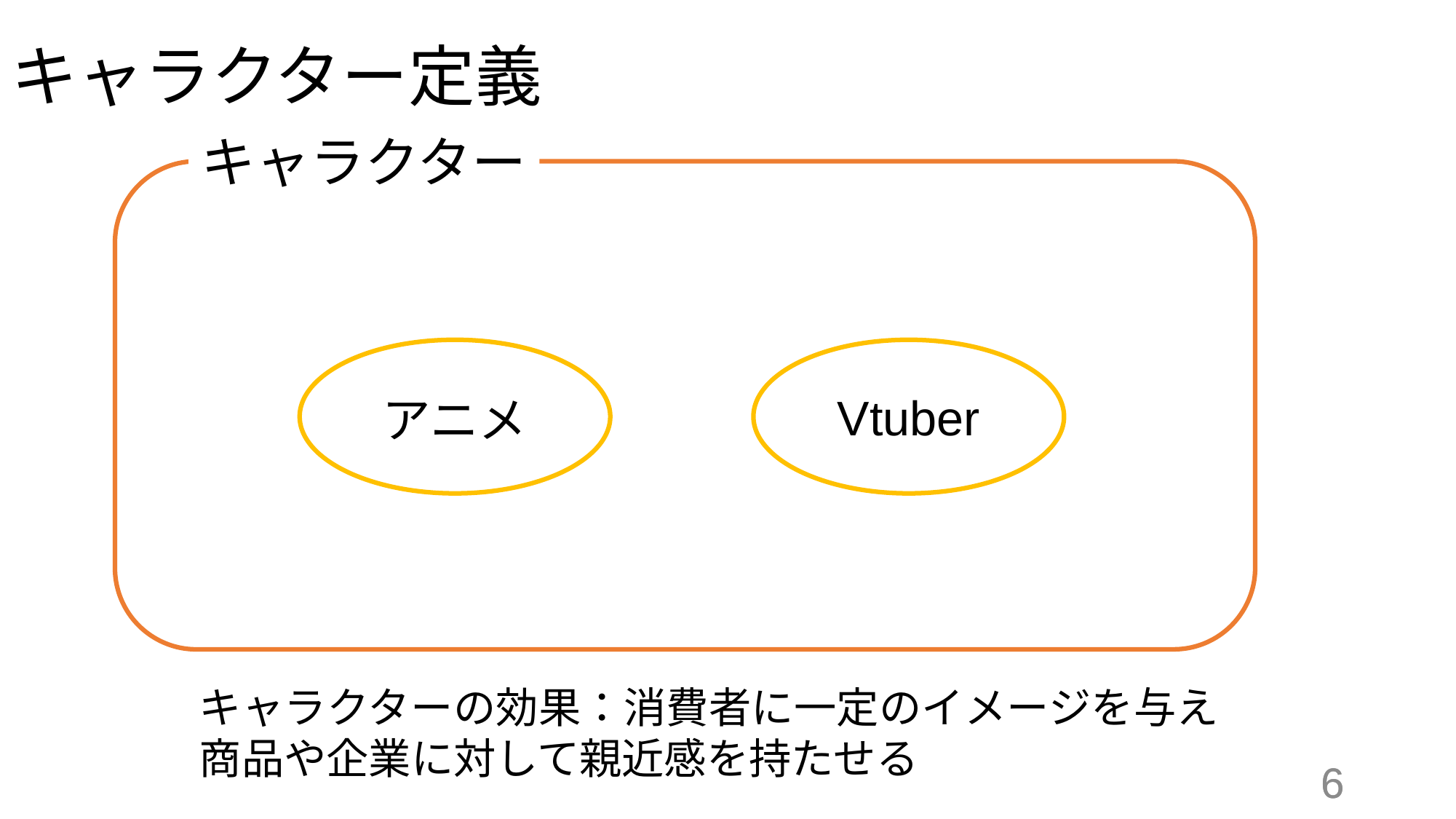

# キャラクター定義
キャラクター

Vtuber
アニメ
キャラクターの効果：消費者に一定のイメージを与え商品や企業に対して親近感を持たせる
6
6